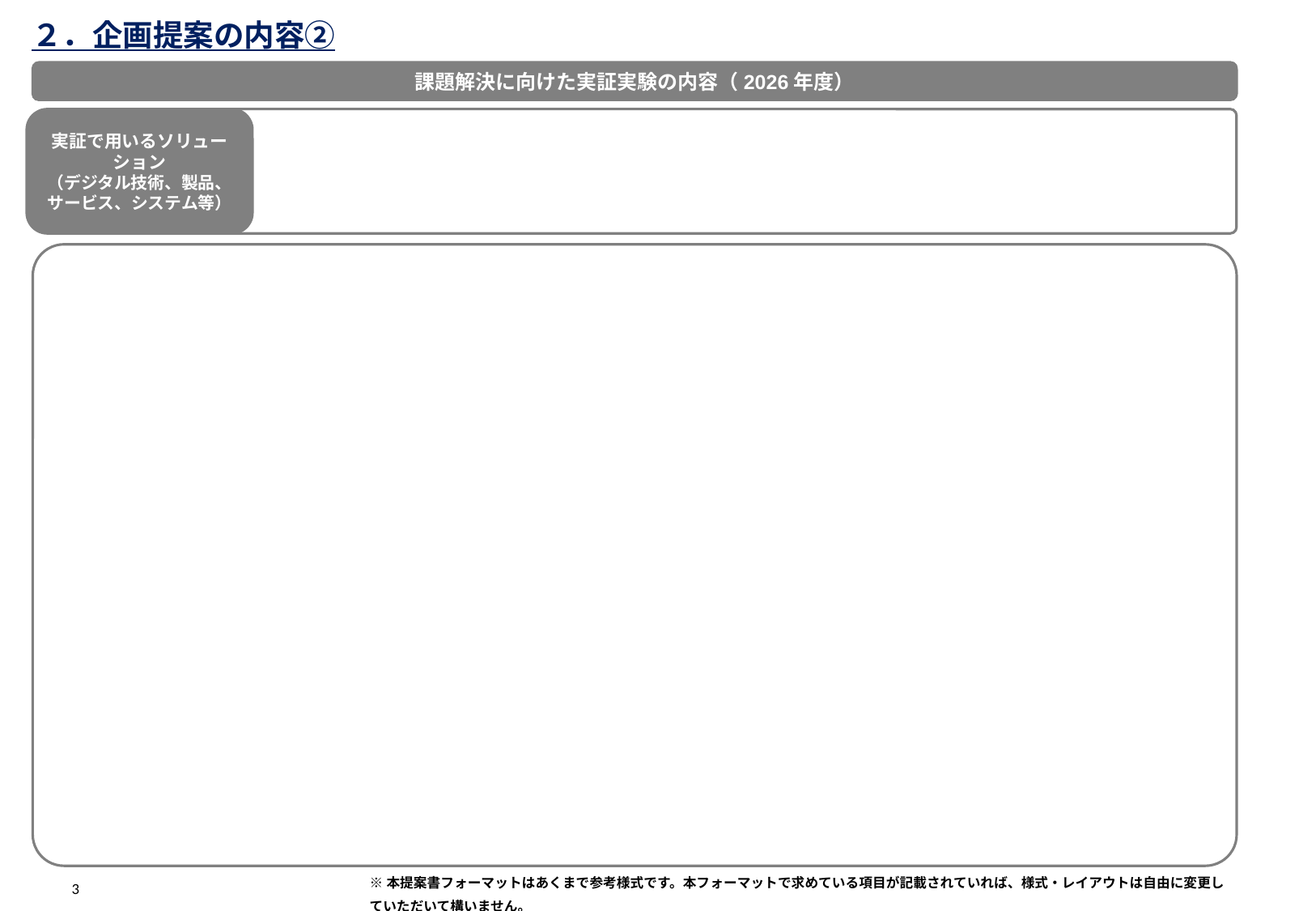

２．企画提案の内容②
課題解決に向けた実証実験の内容（2026年度）
実証で用いるソリューション
（デジタル技術、製品、サービス、システム等）

※本提案書フォーマットはあくまで参考様式です。本フォーマットで求めている項目が記載されていれば、様式・レイアウトは自由に変更していただいて構いません。
3